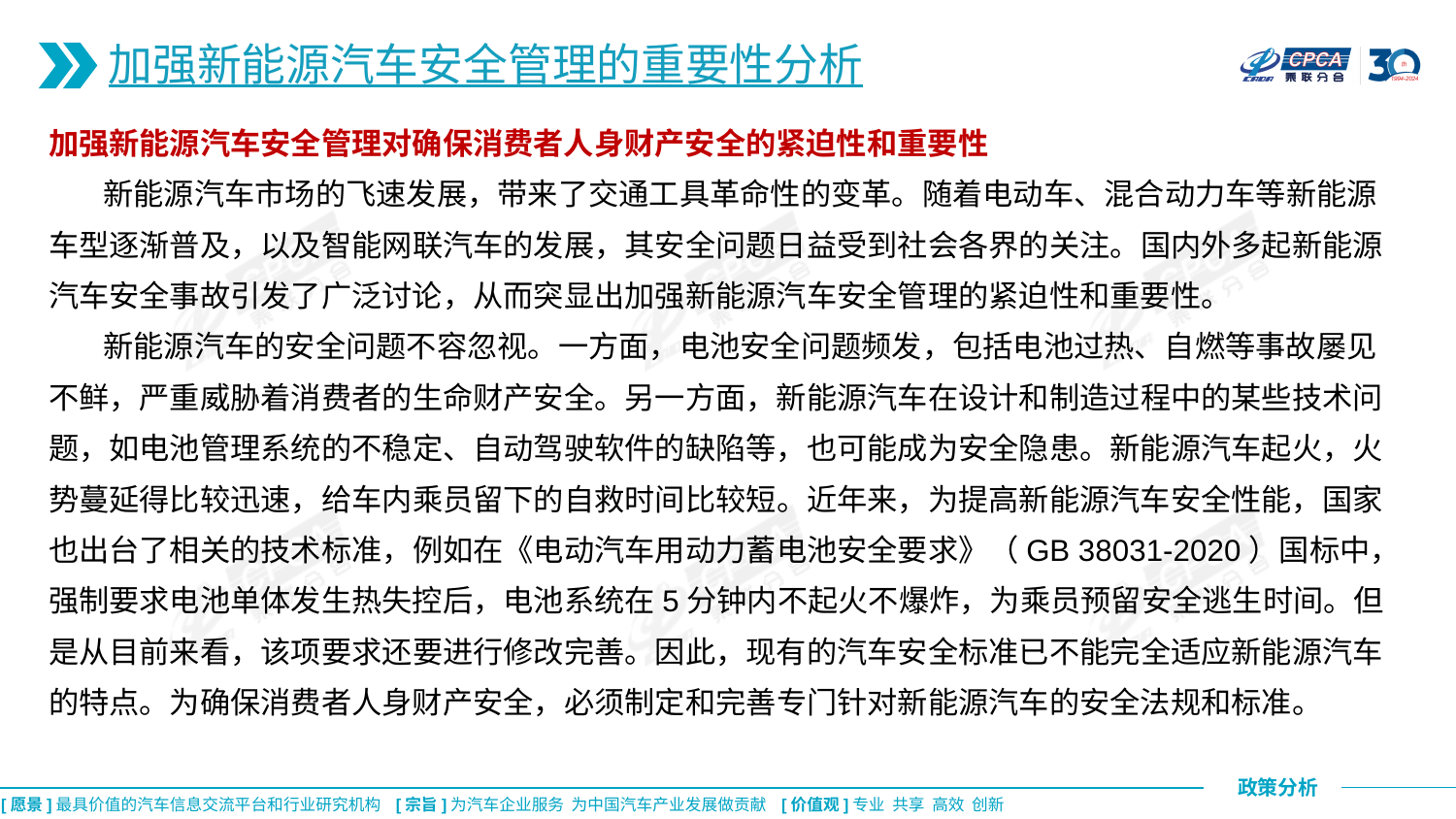

加强新能源汽车安全管理的重要性分析
加强新能源汽车安全管理对确保消费者人身财产安全的紧迫性和重要性
       新能源汽车市场的飞速发展，带来了交通工具革命性的变革。随着电动车、混合动力车等新能源车型逐渐普及，以及智能网联汽车的发展，其安全问题日益受到社会各界的关注。国内外多起新能源汽车安全事故引发了广泛讨论，从而突显出加强新能源汽车安全管理的紧迫性和重要性。
       新能源汽车的安全问题不容忽视。一方面，电池安全问题频发，包括电池过热、自燃等事故屡见不鲜，严重威胁着消费者的生命财产安全。另一方面，新能源汽车在设计和制造过程中的某些技术问题，如电池管理系统的不稳定、自动驾驶软件的缺陷等，也可能成为安全隐患。新能源汽车起火，火势蔓延得比较迅速，给车内乘员留下的自救时间比较短。近年来，为提高新能源汽车安全性能，国家也出台了相关的技术标准，例如在《电动汽车用动力蓄电池安全要求》（GB 38031-2020）国标中，强制要求电池单体发生热失控后，电池系统在5分钟内不起火不爆炸，为乘员预留安全逃生时间。但是从目前来看，该项要求还要进行修改完善。因此，现有的汽车安全标准已不能完全适应新能源汽车的特点。为确保消费者人身财产安全，必须制定和完善专门针对新能源汽车的安全法规和标准。